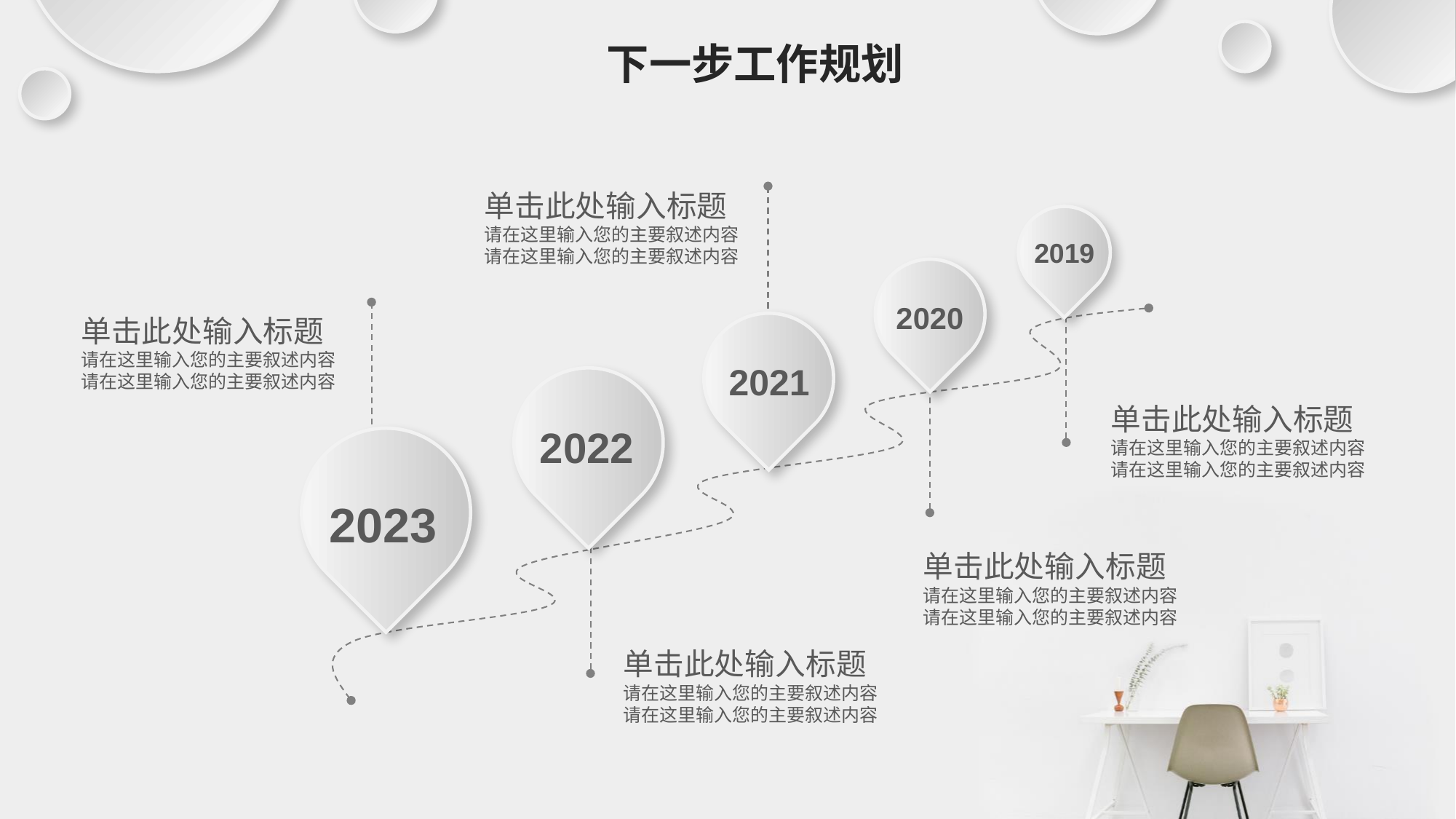

下一步工作规划
单击此处输入标题
请在这里输入您的主要叙述内容
请在这里输入您的主要叙述内容

2019

2020

单击此处输入标题
请在这里输入您的主要叙述内容
请在这里输入您的主要叙述内容

2021

单击此处输入标题
请在这里输入您的主要叙述内容
请在这里输入您的主要叙述内容

2022

2023

单击此处输入标题
请在这里输入您的主要叙述内容
请在这里输入您的主要叙述内容

单击此处输入标题
请在这里输入您的主要叙述内容
请在这里输入您的主要叙述内容